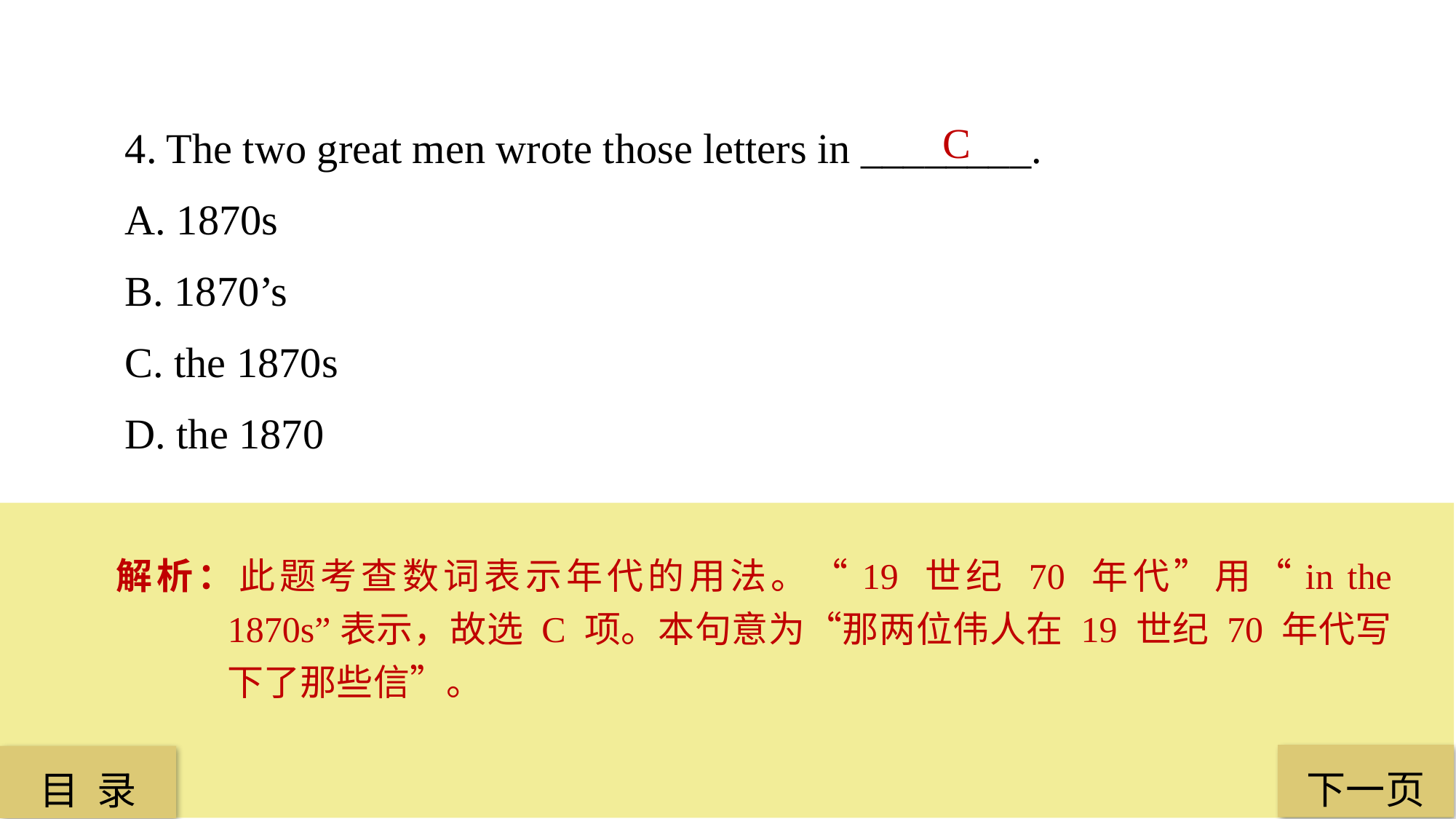

4. The two great men wrote those letters in ________.
A. 1870s
B. 1870’s
C. the 1870s
D. the 1870
C
解析：此题考查数词表示年代的用法。“19 世纪 70 年代”用“in the 1870s”表示，故选 C 项。本句意为“那两位伟人在 19 世纪 70 年代写下了那些信”。